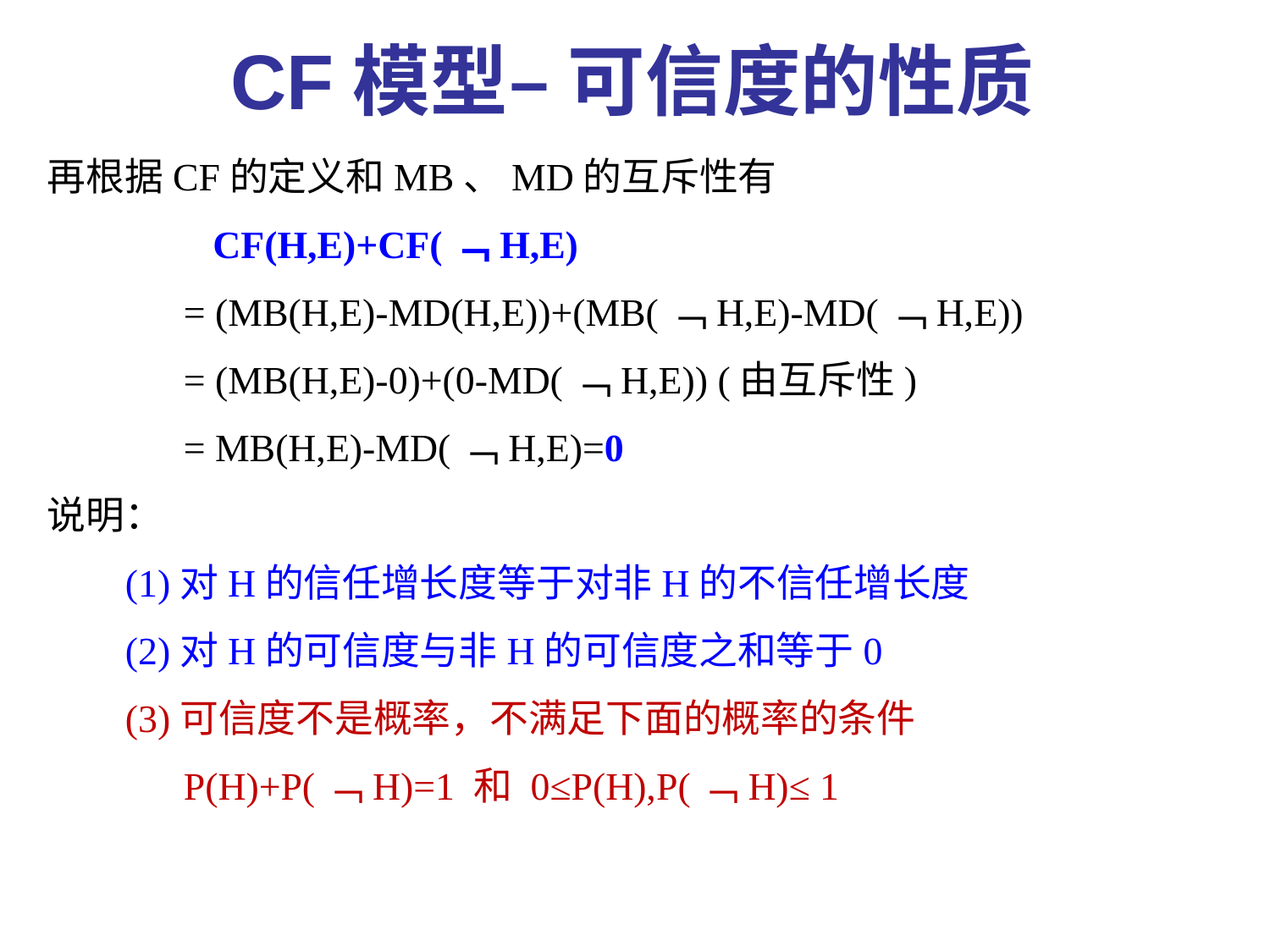

CF模型– 可信度的性质
再根据CF的定义和MB、MD的互斥性有
                 CF(H,E)+CF(﹁H,E)
              = (MB(H,E)-MD(H,E))+(MB(﹁H,E)-MD(﹁H,E))
              = (MB(H,E)-0)+(0-MD(﹁H,E)) (由互斥性)
              = MB(H,E)-MD(﹁H,E)=0
说明：
        (1)对H的信任增长度等于对非H的不信任增长度
        (2)对H的可信度与非H的可信度之和等于0
        (3)可信度不是概率，不满足下面的概率的条件
              P(H)+P(﹁H)=1 和 0≤P(H),P(﹁H)≤ 1